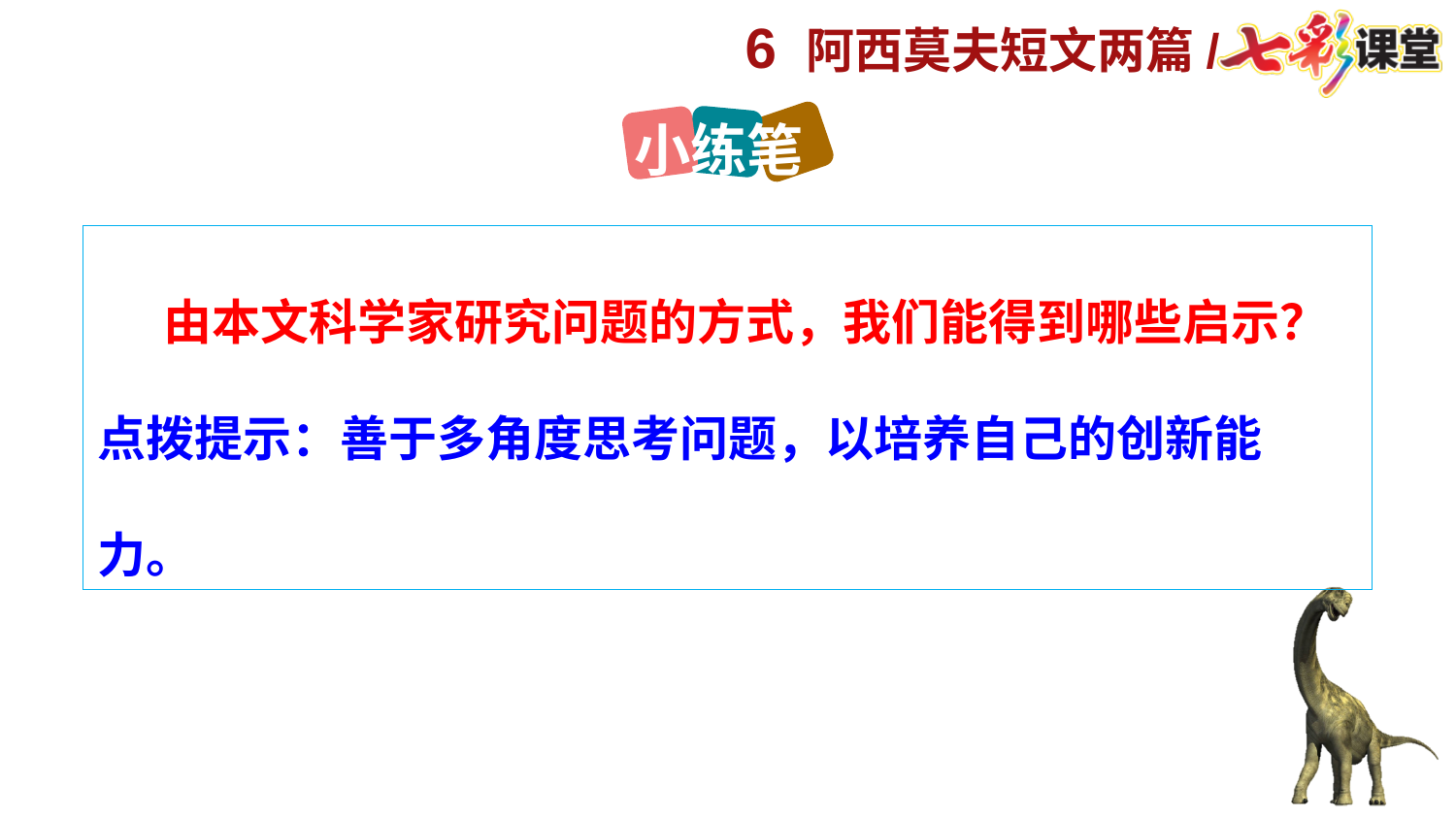

小练笔

     由本文科学家研究问题的方式，我们能得到哪些启示？点拨提示：善于多角度思考问题，以培养自己的创新能力。